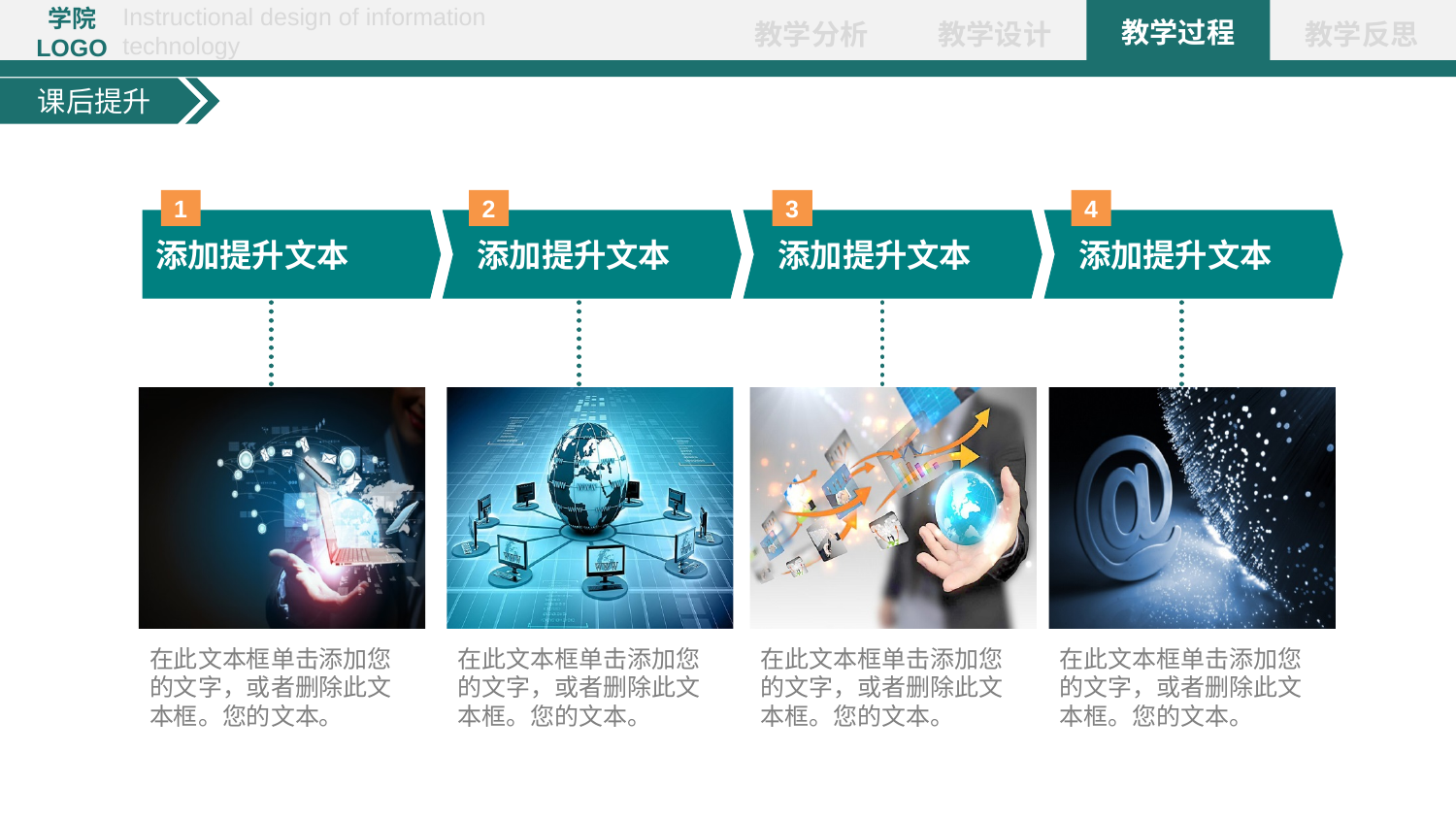

课后提升

1
2
3
4

添加提升文本

添加提升文本

添加提升文本

添加提升文本

在此文本框单击添加您的文字，或者删除此文本框。您的文本。
在此文本框单击添加您的文字，或者删除此文本框。您的文本。
在此文本框单击添加您的文字，或者删除此文本框。您的文本。
在此文本框单击添加您的文字，或者删除此文本框。您的文本。